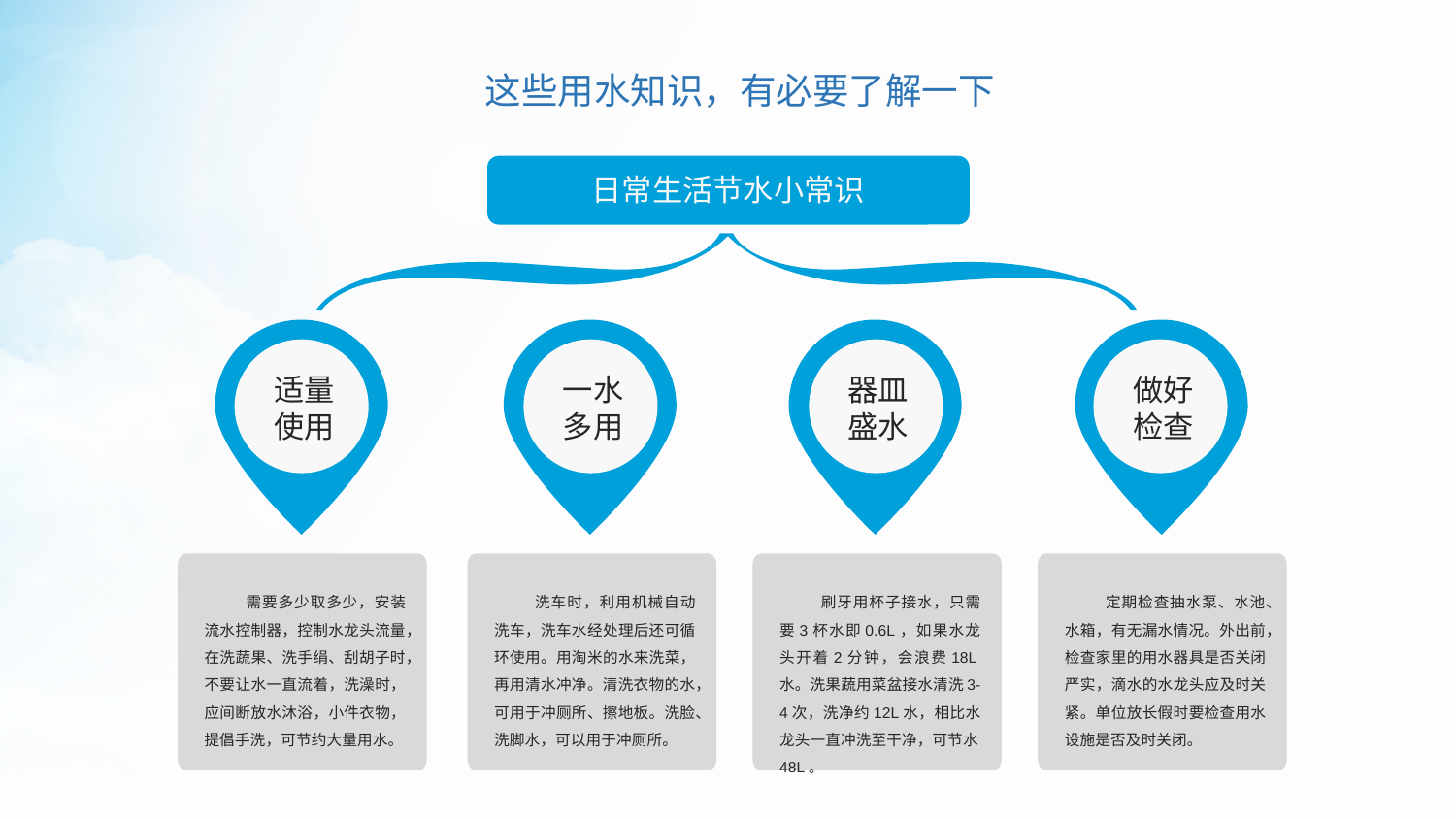

这些用水知识，有必要了解一下

日常生活节水小常识

适量
使用
一水
多用
器皿
盛水
做好
检查

       需要多少取多少，安装流水控制器，控制水龙头流量，在洗蔬果、洗手绢、刮胡子时，不要让水一直流着，洗澡时，应间断放水沐浴，小件衣物，提倡手洗，可节约大量用水。

       洗车时，利用机械自动洗车，洗车水经处理后还可循环使用。用淘米的水来洗菜，再用清水冲净。清洗衣物的水，可用于冲厕所、擦地板。洗脸、洗脚水，可以用于冲厕所。

       刷牙用杯子接水，只需要3杯水即0.6L，如果水龙头开着2分钟，会浪费18L水。洗果蔬用菜盆接水清洗3-4次，洗净约12L水，相比水龙头一直冲洗至干净，可节水48L。

       定期检查抽水泵、水池、水箱，有无漏水情况。外出前，检查家里的用水器具是否关闭严实，滴水的水龙头应及时关紧。单位放长假时要检查用水设施是否及时关闭。